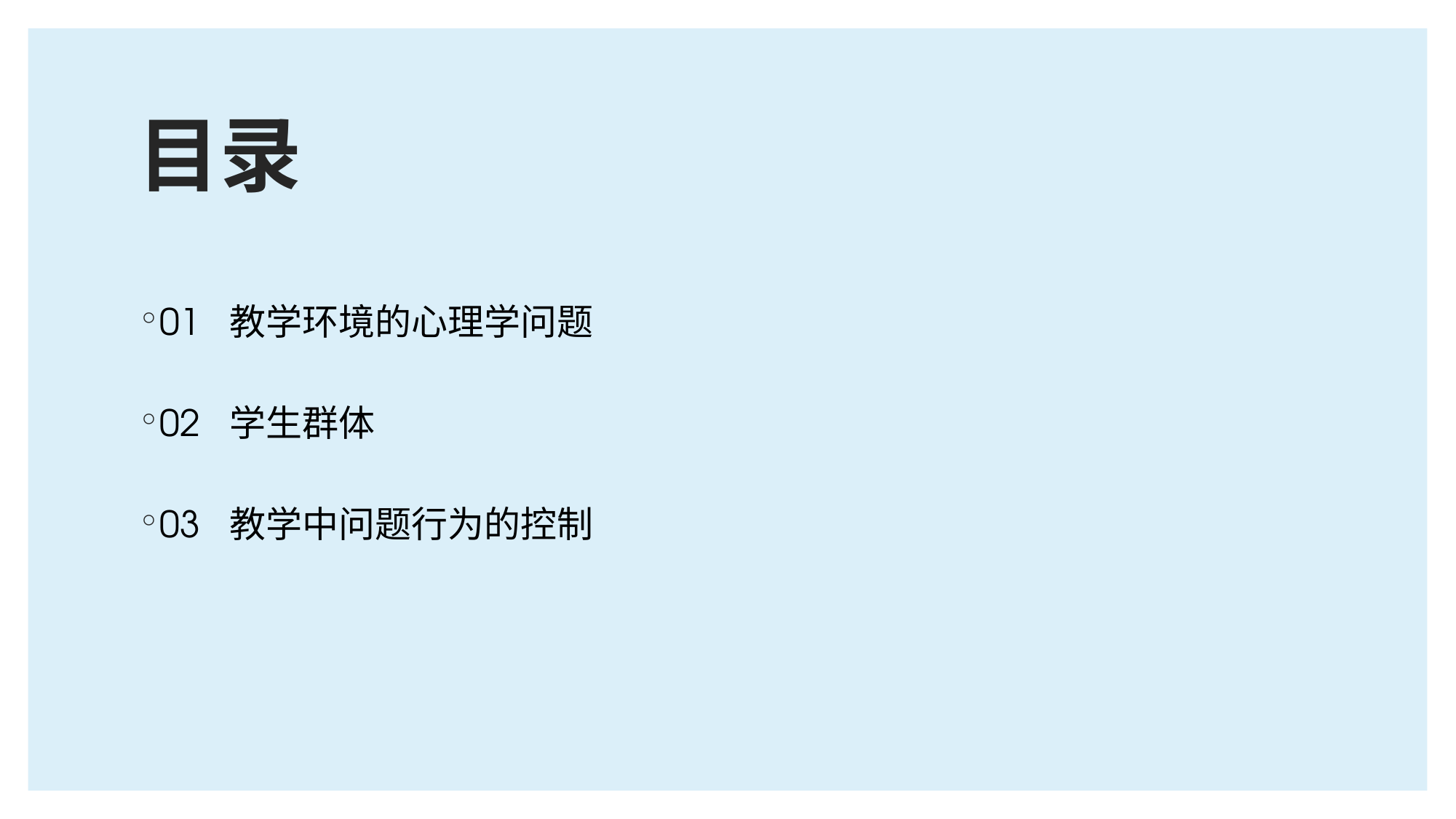

# 目录
01  教学环境的心理学问题
02  学生群体
03  教学中问题行为的控制